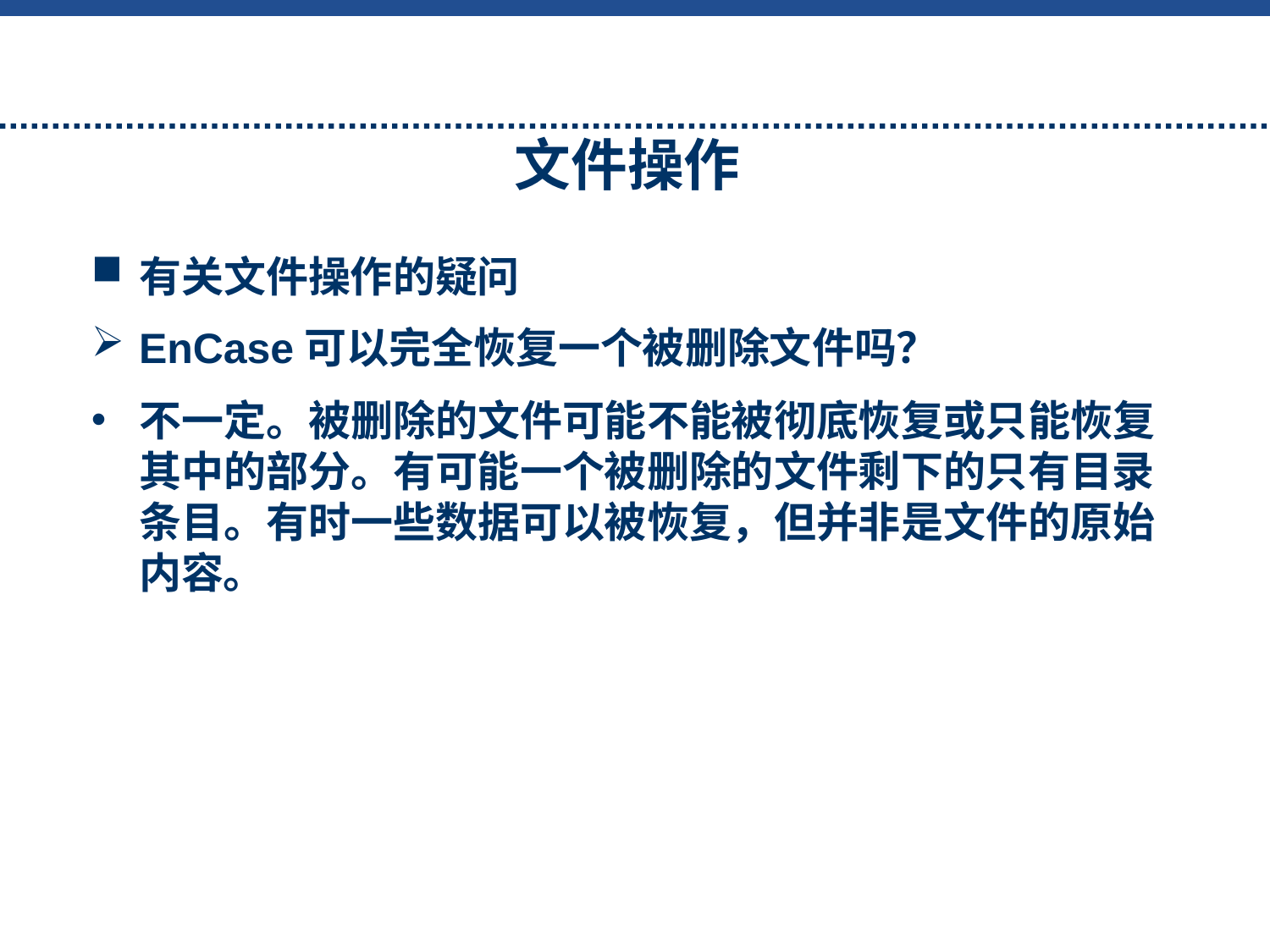

文件操作
有关文件操作的疑问
EnCase可以完全恢复一个被删除文件吗？
不一定。被删除的文件可能不能被彻底恢复或只能恢复其中的部分。有可能一个被删除的文件剩下的只有目录条目。有时一些数据可以被恢复，但并非是文件的原始内容。